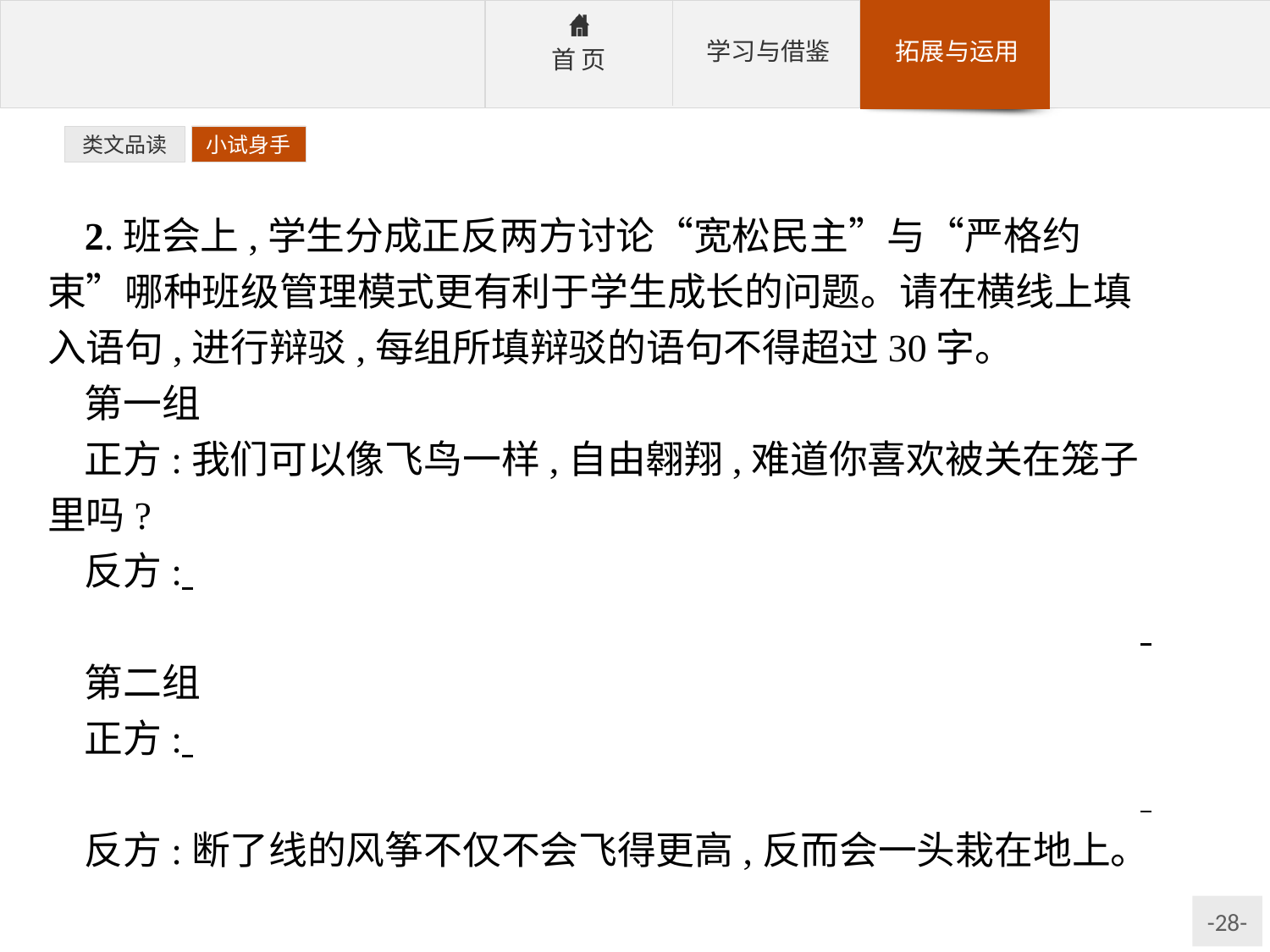

类文品读
小试身手
2.班会上,学生分成正反两方讨论“宽松民主”与“严格约束”哪种班级管理模式更有利于学生成长的问题。请在横线上填入语句,进行辩驳,每组所填辩驳的语句不得超过30字。
第一组
正方:我们可以像飞鸟一样,自由翱翔,难道你喜欢被关在笼子里吗?
反方:

第二组
正方:

反方:断了线的风筝不仅不会飞得更高,反而会一头栽在地上。